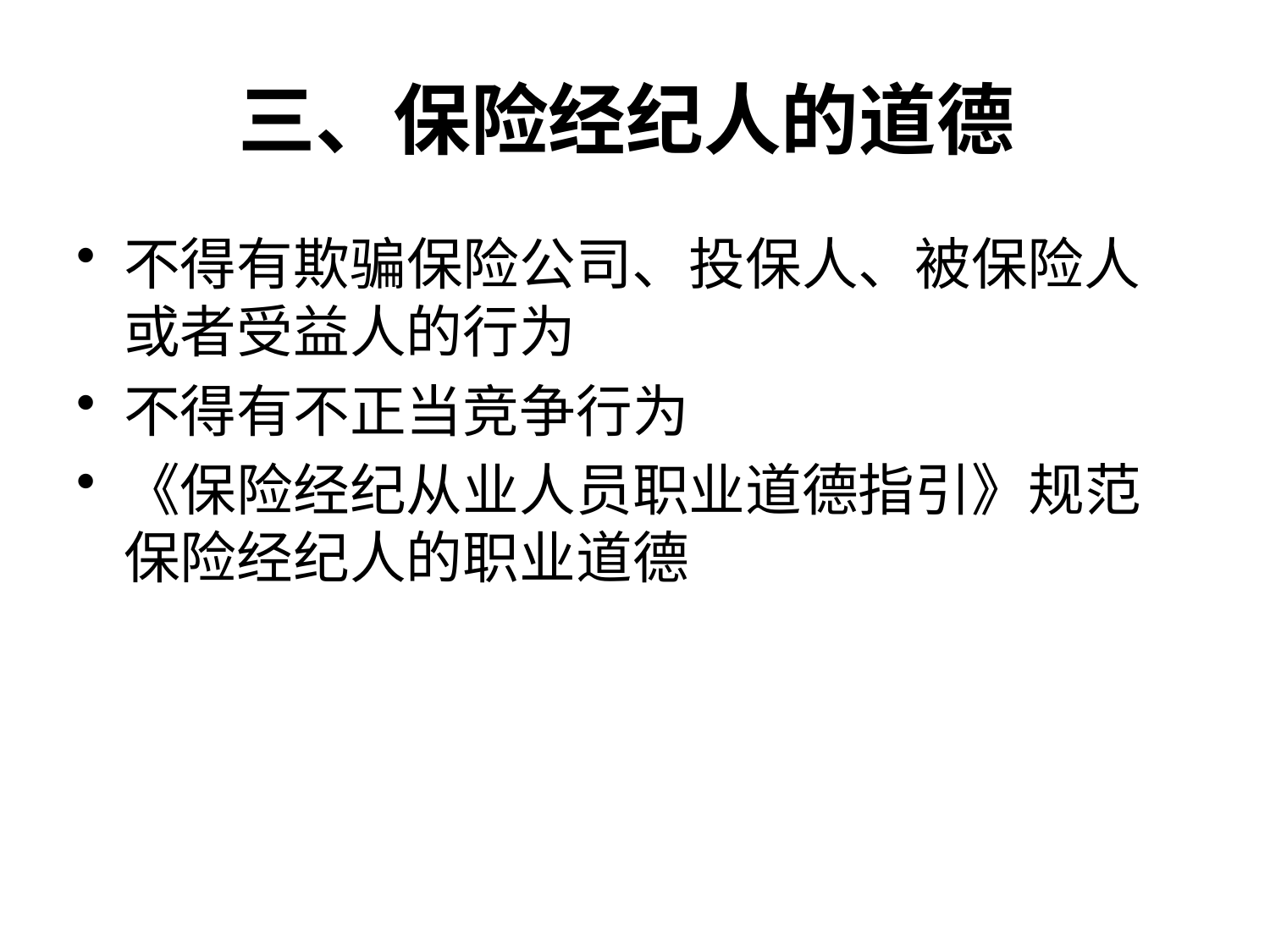

# 三、保险经纪人的道德
不得有欺骗保险公司、投保人、被保险人或者受益人的行为
不得有不正当竞争行为
《保险经纪从业人员职业道德指引》规范保险经纪人的职业道德